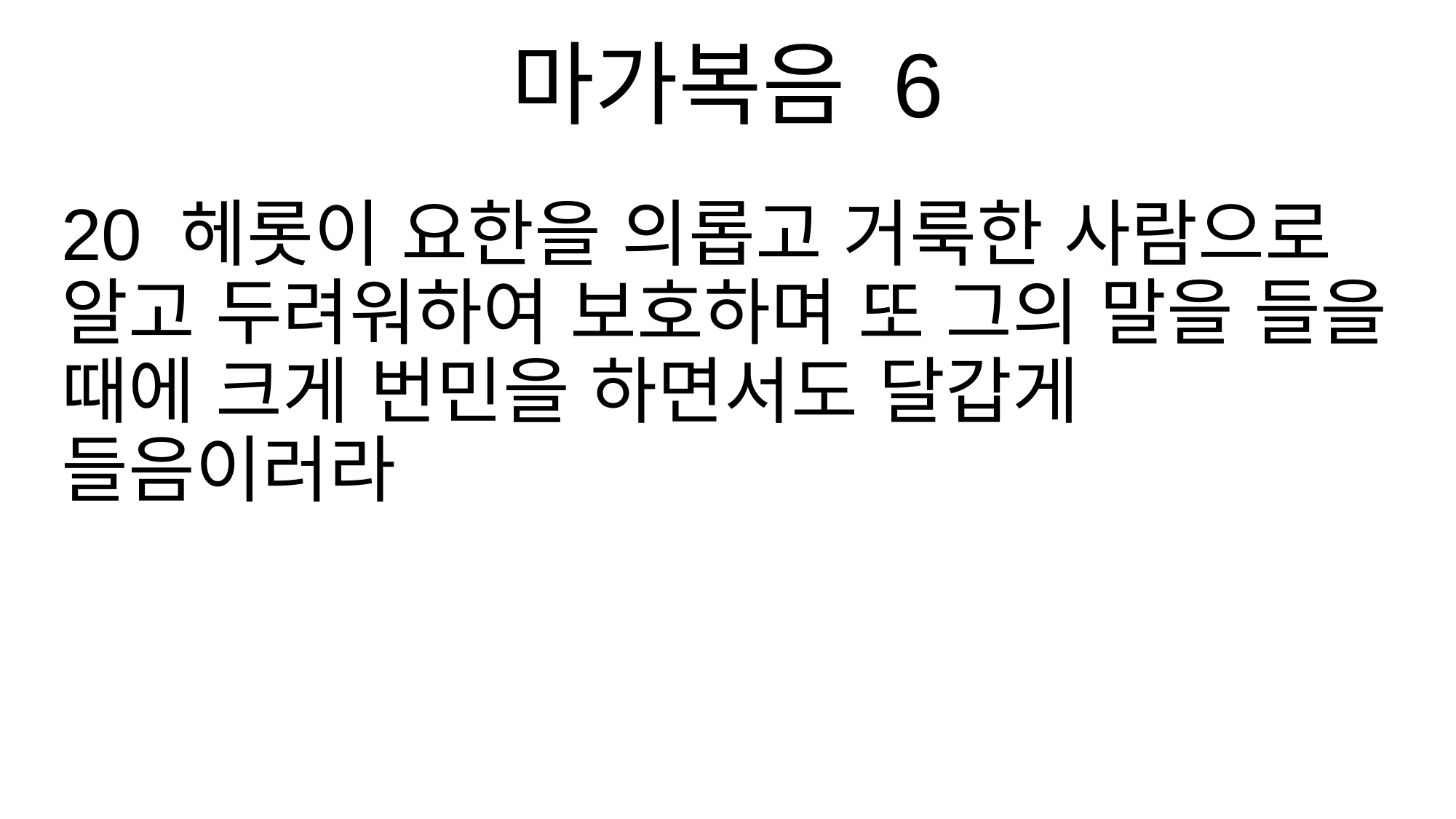

마가복음 6
20 헤롯이 요한을 의롭고 거룩한 사람으로 알고 두려워하여 보호하며 또 그의 말을 들을 때에 크게 번민을 하면서도 달갑게 들음이러라